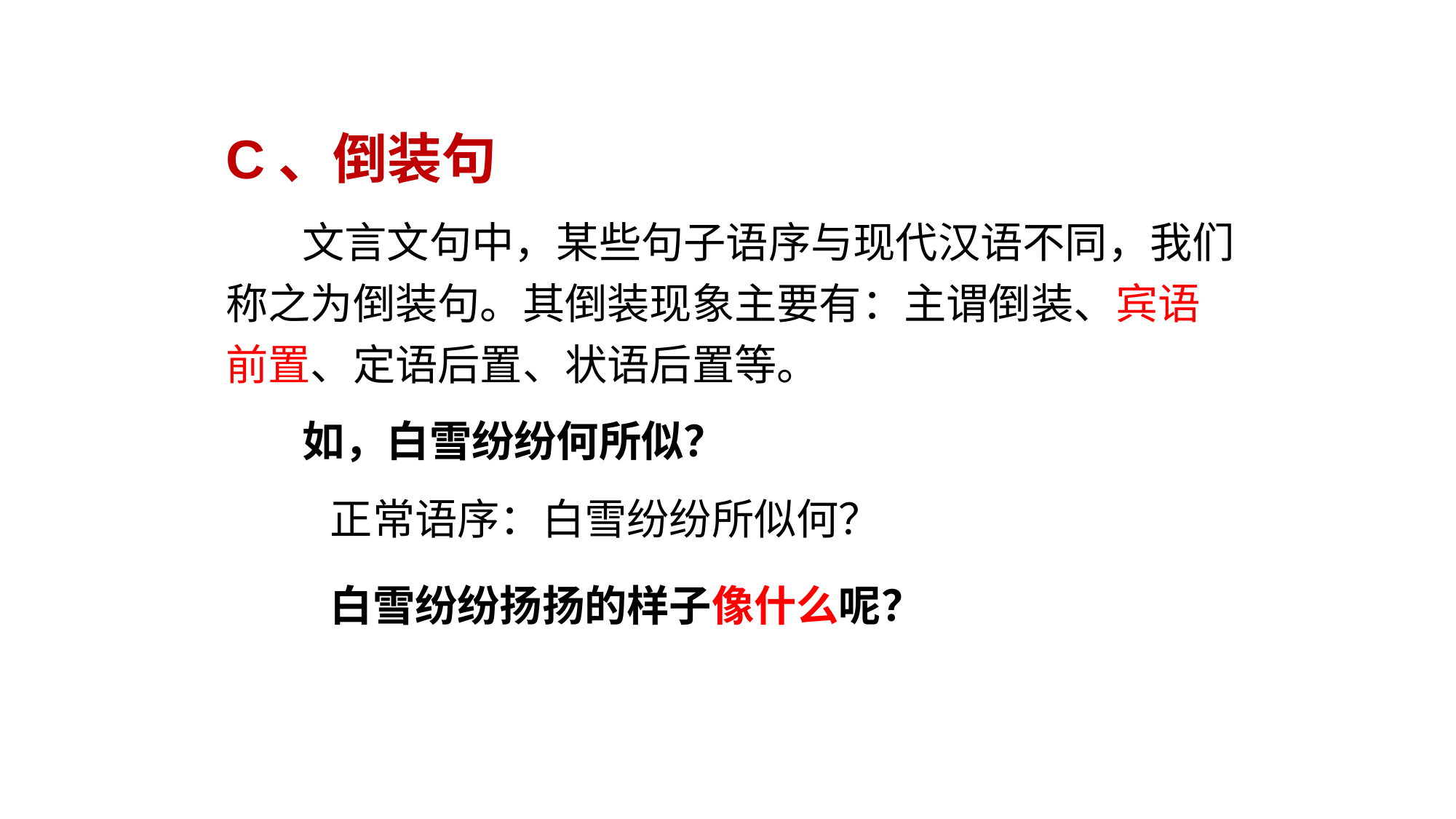

C、倒装句
       文言文句中，某些句子语序与现代汉语不同，我们称之为倒装句。其倒装现象主要有：主谓倒装、宾语前置、定语后置、状语后置等。
       如，白雪纷纷何所似？
正常语序：白雪纷纷所似何？
白雪纷纷扬扬的样子像什么呢？